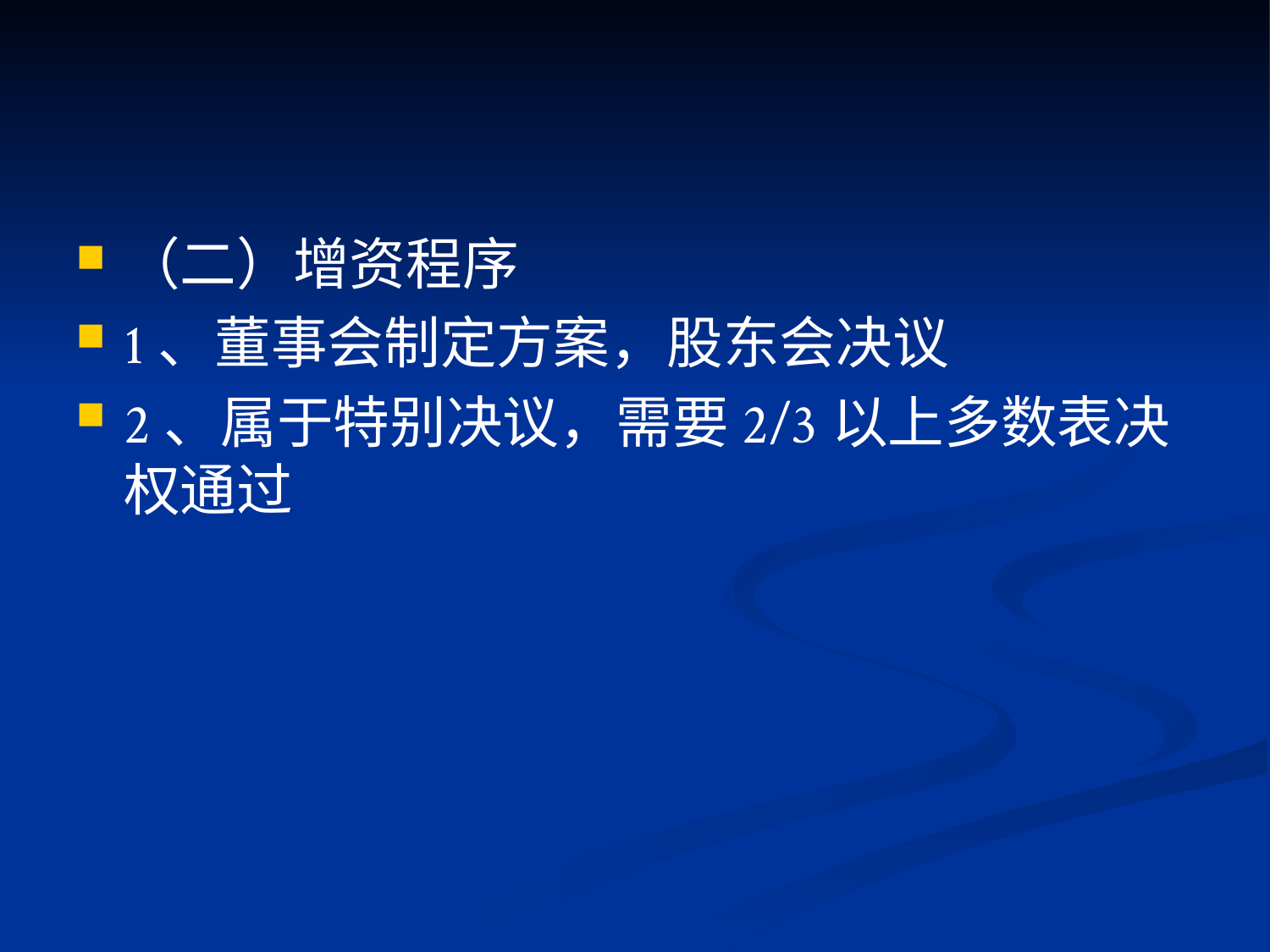

#
（二）增资程序
1、董事会制定方案，股东会决议
2、属于特别决议，需要2/3以上多数表决权通过